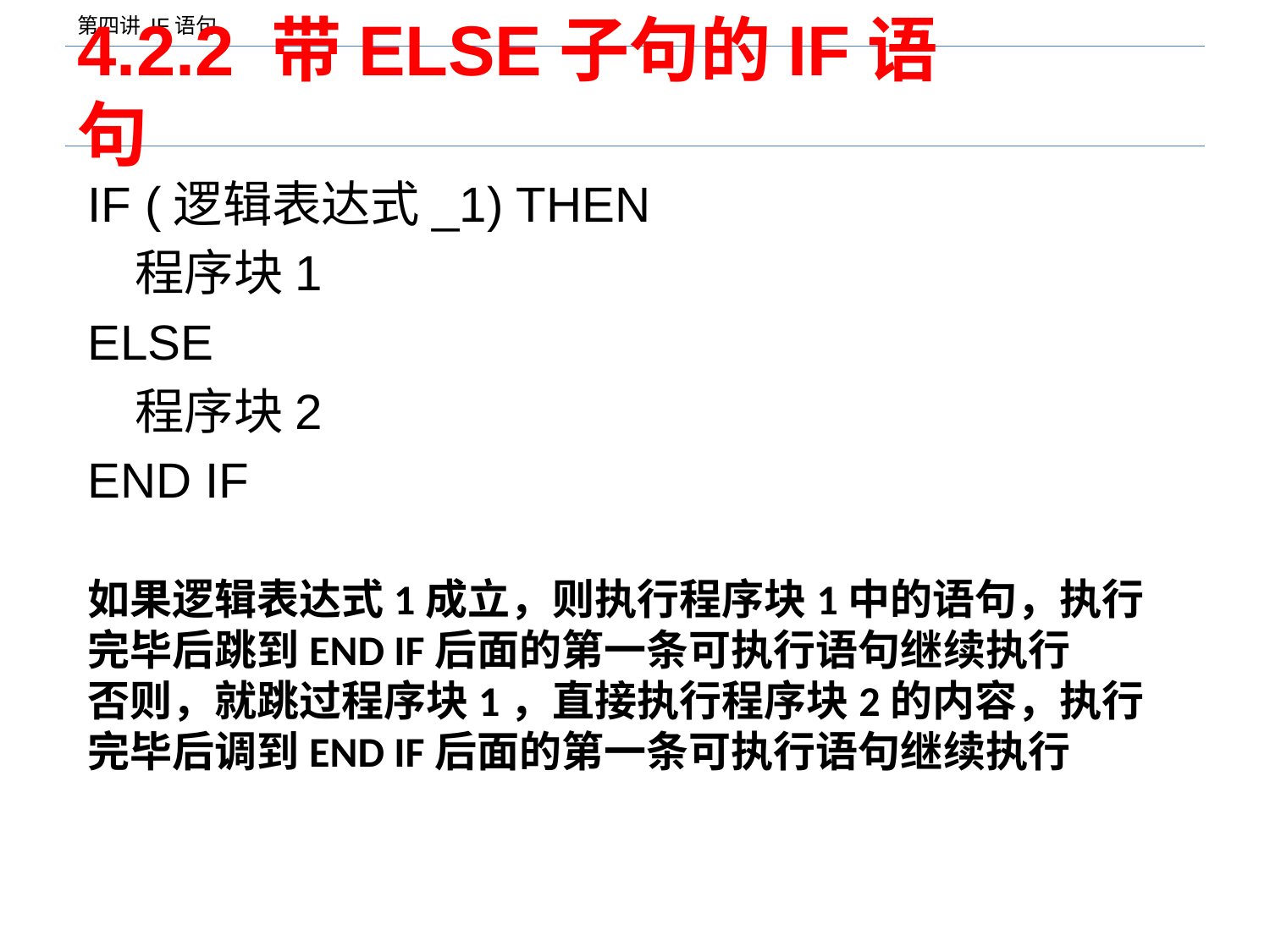

# 4.2.2 带ELSE子句的IF语句
IF (逻辑表达式_1) THEN
	程序块1
ELSE
	程序块2
END IF
如果逻辑表达式1成立，则执行程序块1中的语句，执行完毕后跳到END IF后面的第一条可执行语句继续执行
否则，就跳过程序块1，直接执行程序块2的内容，执行完毕后调到END IF后面的第一条可执行语句继续执行